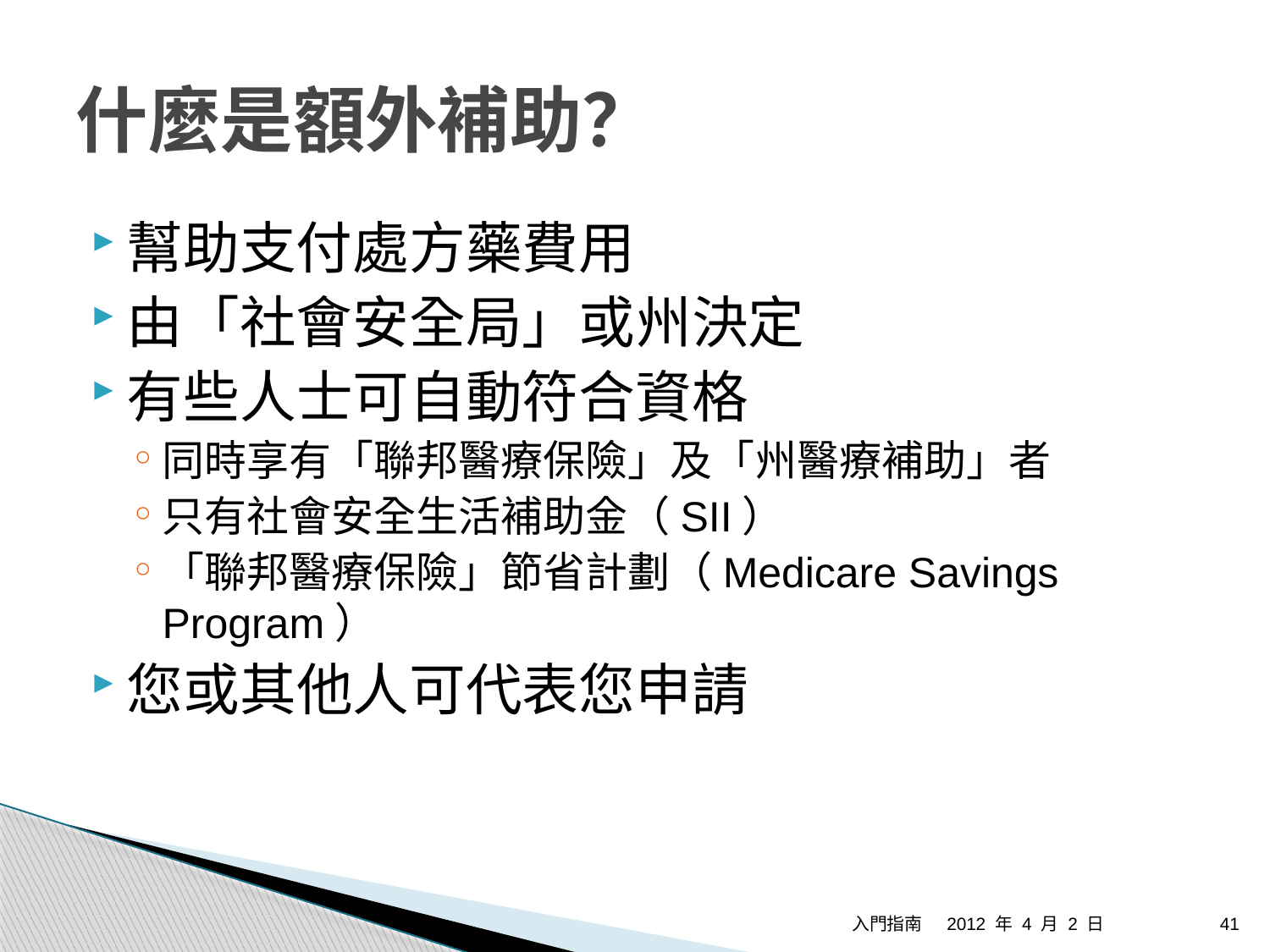

# 什麼是額外補助？
幫助支付處方藥費用
由「社會安全局」或州決定
有些人士可自動符合資格
同時享有「聯邦醫療保險」及「州醫療補助」者
只有社會安全生活補助金（SII）
「聯邦醫療保險」節省計劃（Medicare Savings Program）
您或其他人可代表您申請

入門指南
2012 年 4 月 2 日
41